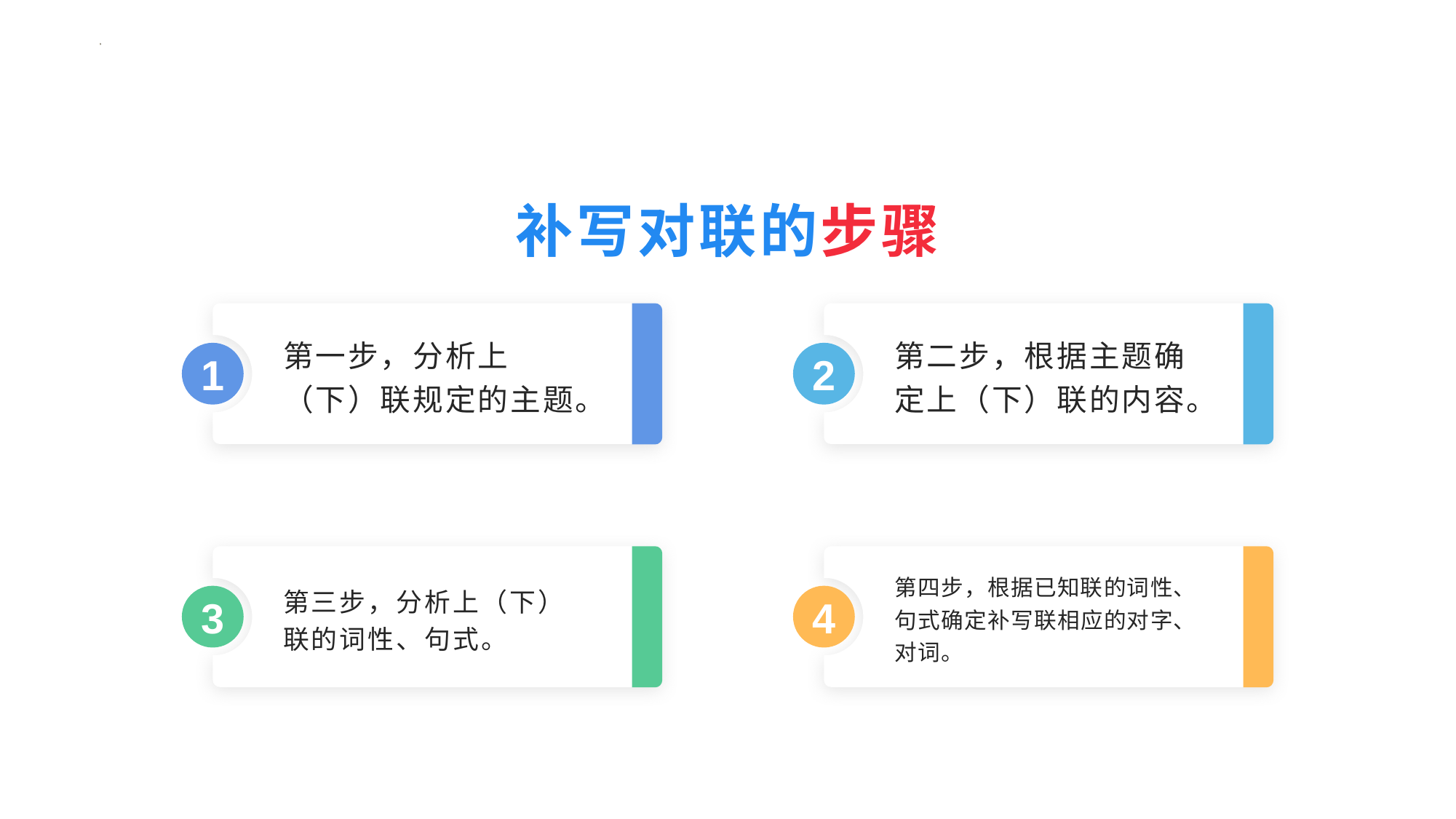

补写对联的步骤
#

第一步，分析上（下）联规定的主题。
第二步，根据主题确定上（下）联的内容。

1
2

第三步，分析上（下）联的词性、句式。
第四步，根据已知联的词性、句式确定补写联相应的对字、对词。

3
4